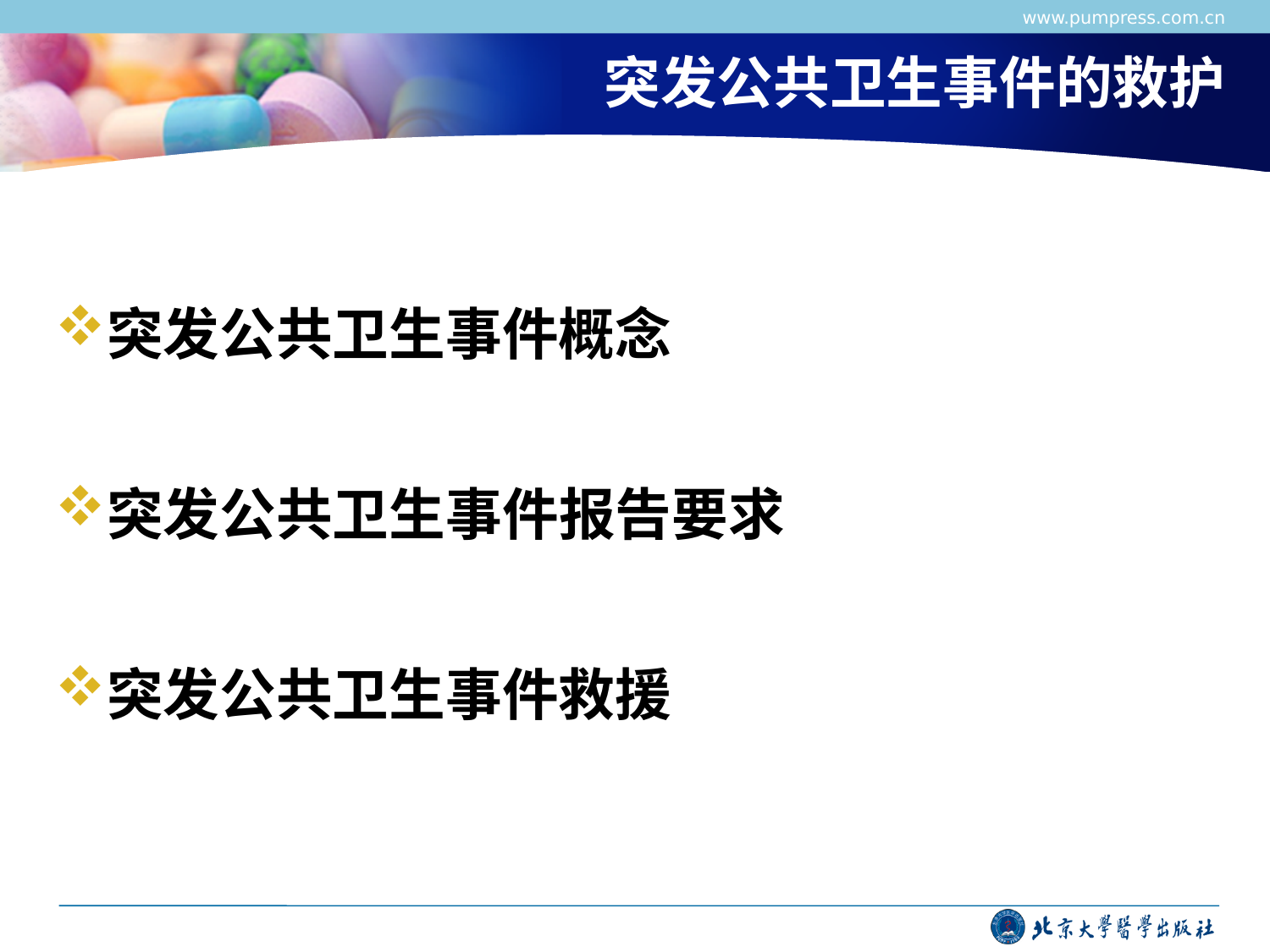

www.pumpress.com.cn
# 突发公共卫生事件的救护
突发公共卫生事件概念
突发公共卫生事件报告要求
突发公共卫生事件救援